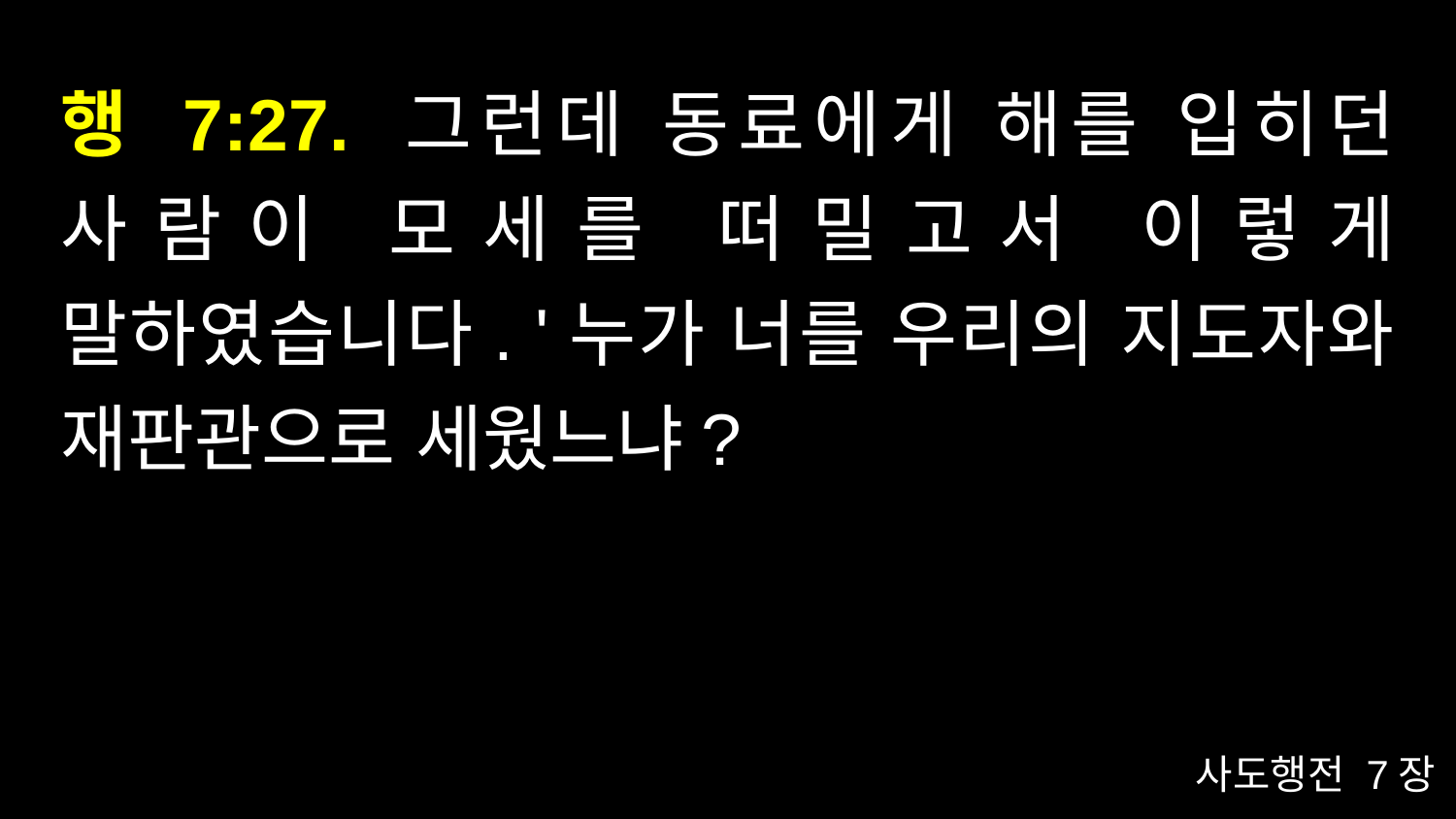

# 행 7:27. 그런데 동료에게 해를 입히던 사람이 모세를 떠밀고서 이렇게 말하였습니다. '누가 너를 우리의 지도자와 재판관으로 세웠느냐?
사도행전 7장